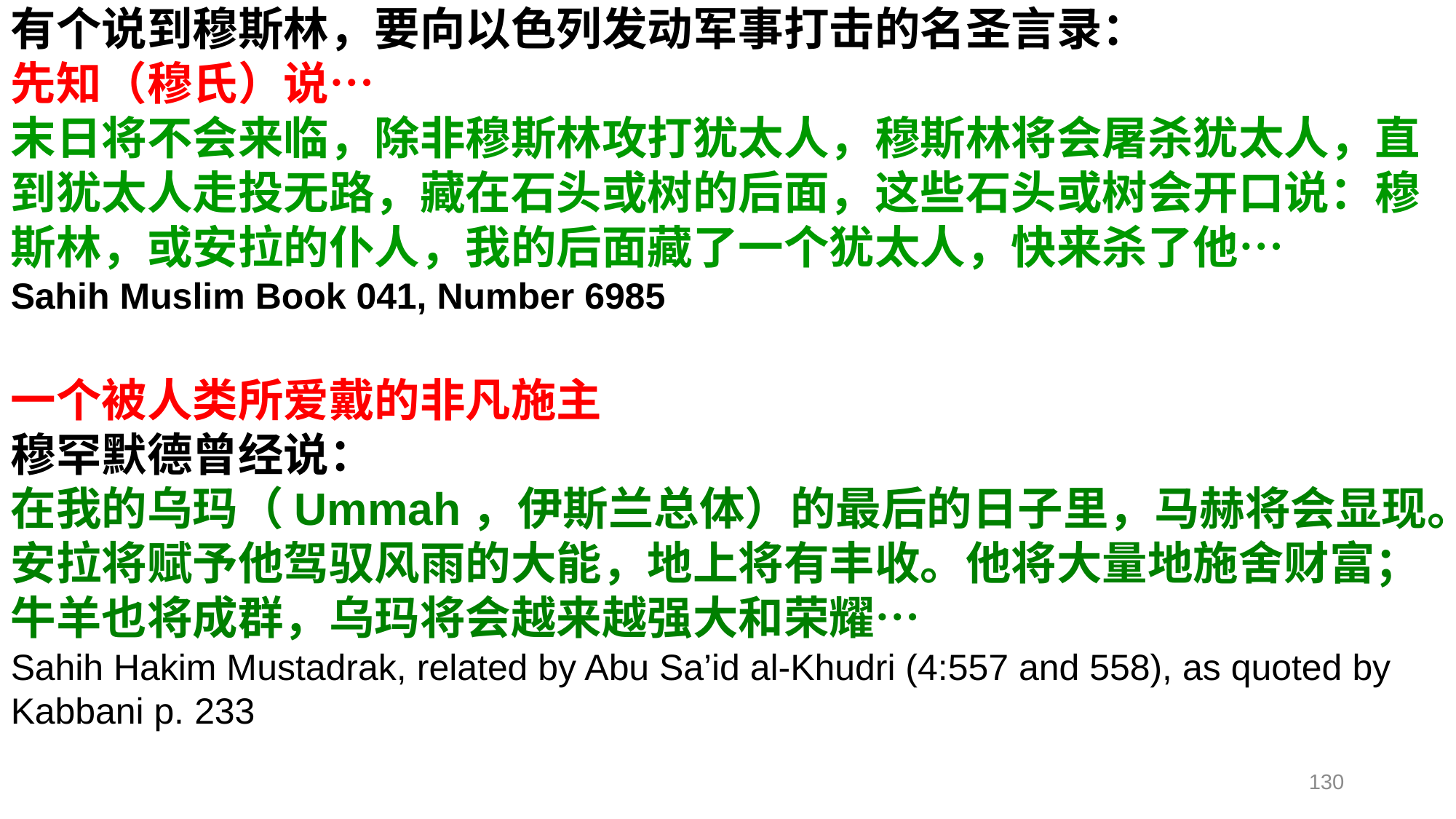

有个说到穆斯林，要向以色列发动军事打击的名圣言录：
先知（穆氏）说…
末日将不会来临，除非穆斯林攻打犹太人，穆斯林将会屠杀犹太人，直到犹太人走投无路，藏在石头或树的后面，这些石头或树会开口说：穆斯林，或安拉的仆人，我的后面藏了一个犹太人，快来杀了他…      Sahih Muslim Book 041, Number 6985

一个被人类所爱戴的非凡施主
穆罕默德曾经说：
在我的乌玛（Ummah，伊斯兰总体）的最后的日子里，马赫将会显现。安拉将赋予他驾驭风雨的大能，地上将有丰收。他将大量地施舍财富；牛羊也将成群，乌玛将会越来越强大和荣耀…
Sahih Hakim Mustadrak, related by Abu Sa’id al-Khudri (4:557 and 558), as quoted by Kabbani p. 233
130